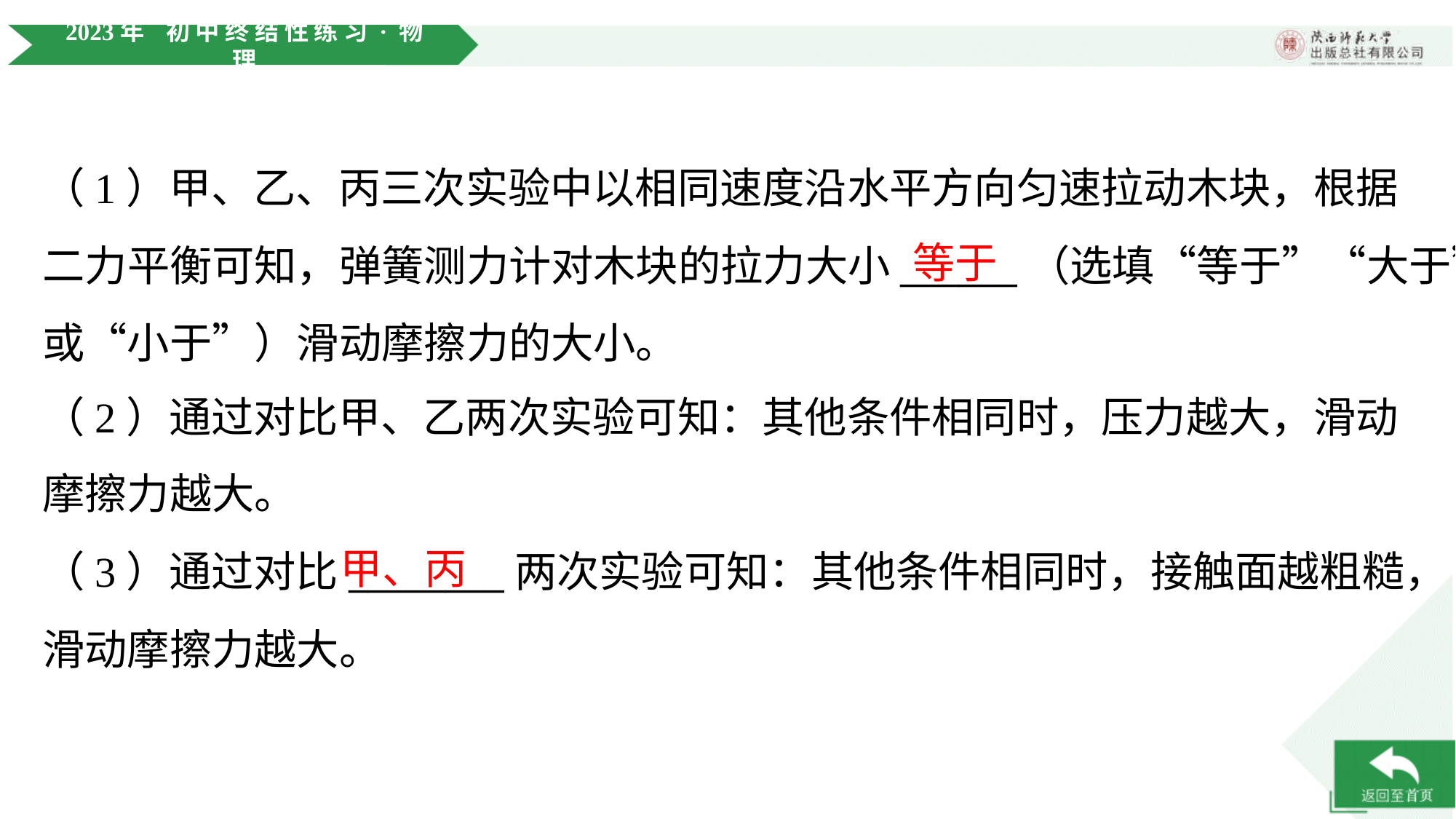

（1）甲、乙、丙三次实验中以相同速度沿水平方向匀速拉动木块，根据
二力平衡可知，弹簧测力计对木块的拉力大小______（选填“等于”“大于”
或“小于”）滑动摩擦力的大小。
等于
（2）通过对比甲、乙两次实验可知：其他条件相同时，压力越大，滑动摩擦力越大。
甲、丙
（3）通过对比________两次实验可知：其他条件相同时，接触面越粗糙，
滑动摩擦力越大。